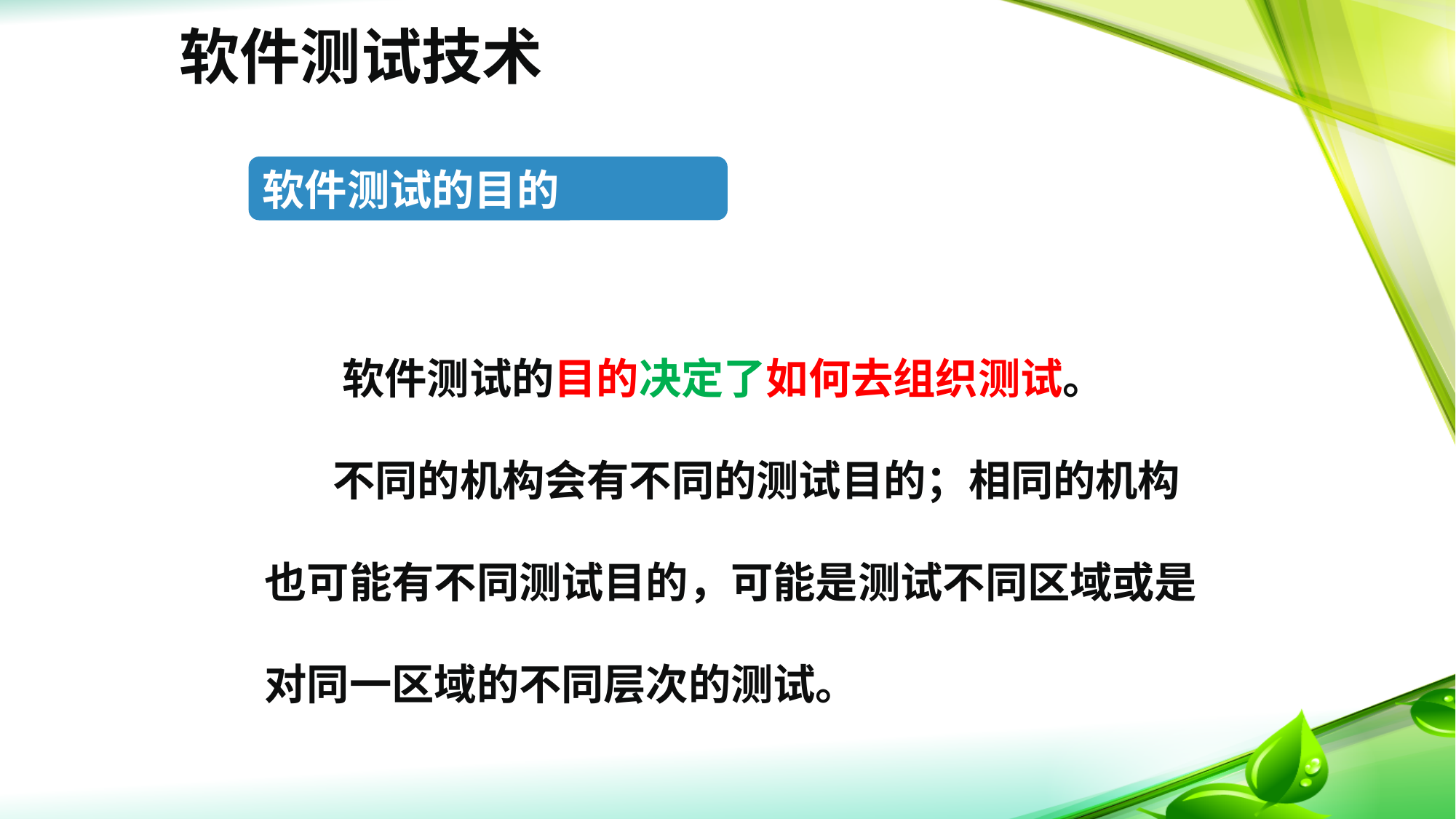

软件测试技术
软件测试的目的
       软件测试的目的决定了如何去组织测试。
      不同的机构会有不同的测试目的；相同的机构也可能有不同测试目的，可能是测试不同区域或是对同一区域的不同层次的测试。